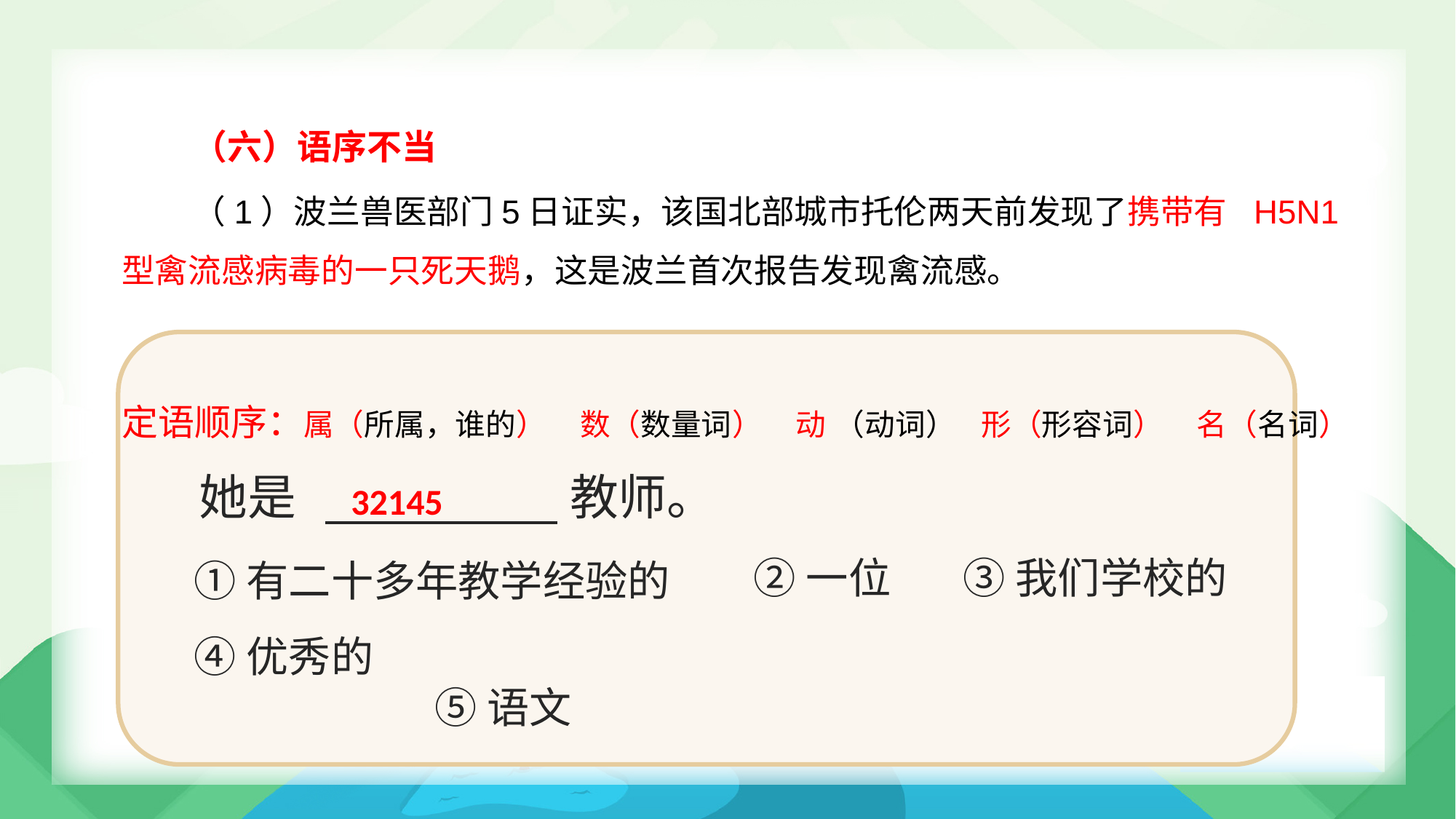

（六）语序不当

	（1）波兰兽医部门5日证实，该国北部城市托伦两天前发现了携带有  H5N1

型禽流感病毒的一只死天鹅，这是波兰首次报告发现禽流感。

定语顺序：属（所属，谁的）    数（数量词）    动 （动词）   形（形容词）    名（名词）

她是
32145
教师。

②一位
③我们学校的
①有二十多年教学经验的

④优秀的
	⑤语文